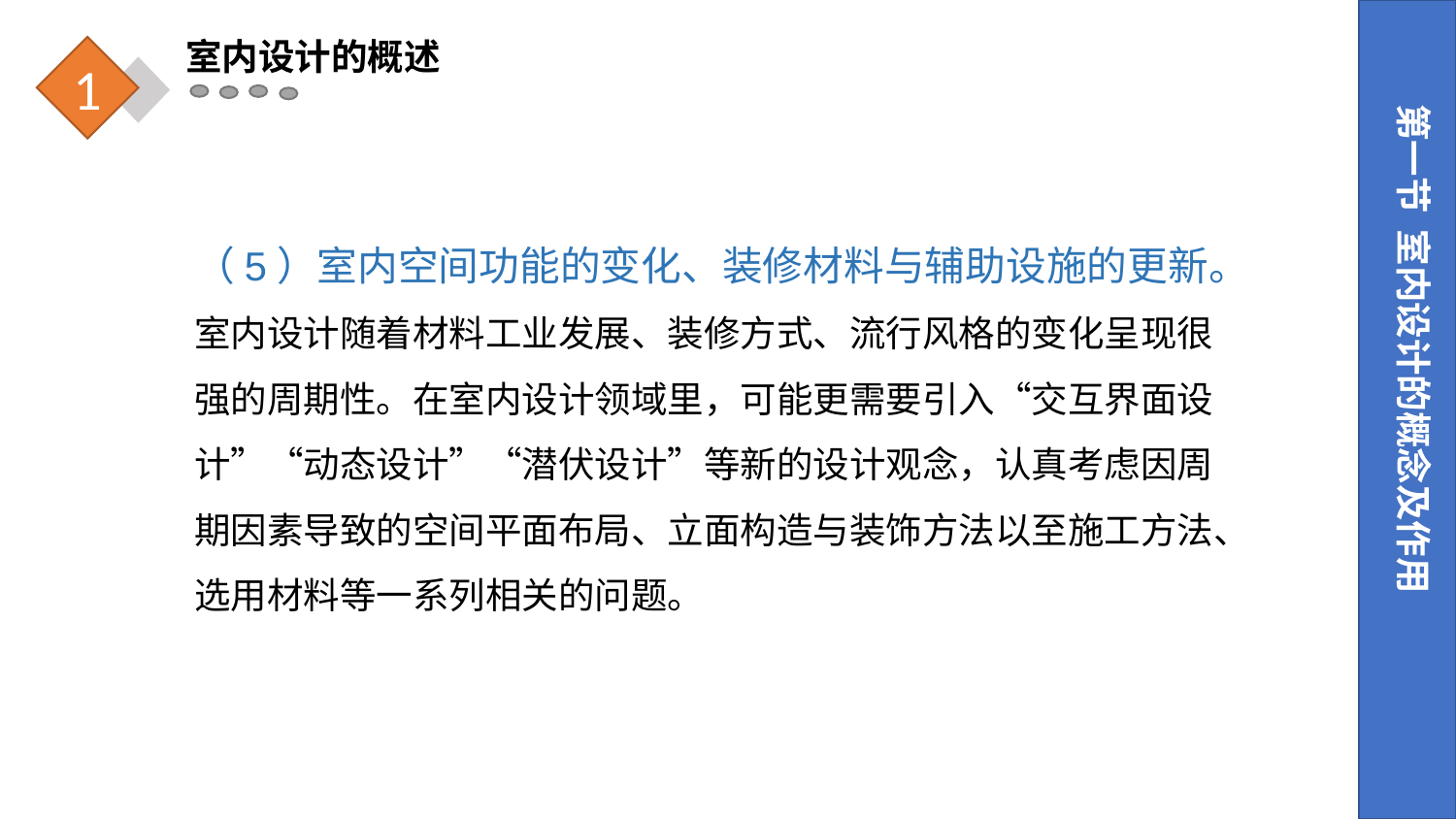

室内设计的概述
1

第一节  室内设计的概念及作用
（5）室内空间功能的变化、装修材料与辅助设施的更新。室内设计随着材料工业发展、装修方式、流行风格的变化呈现很强的周期性。在室内设计领域里，可能更需要引入“交互界面设计”“动态设计”“潜伏设计”等新的设计观念，认真考虑因周期因素导致的空间平面布局、立面构造与装饰方法以至施工方法、选用材料等一系列相关的问题。